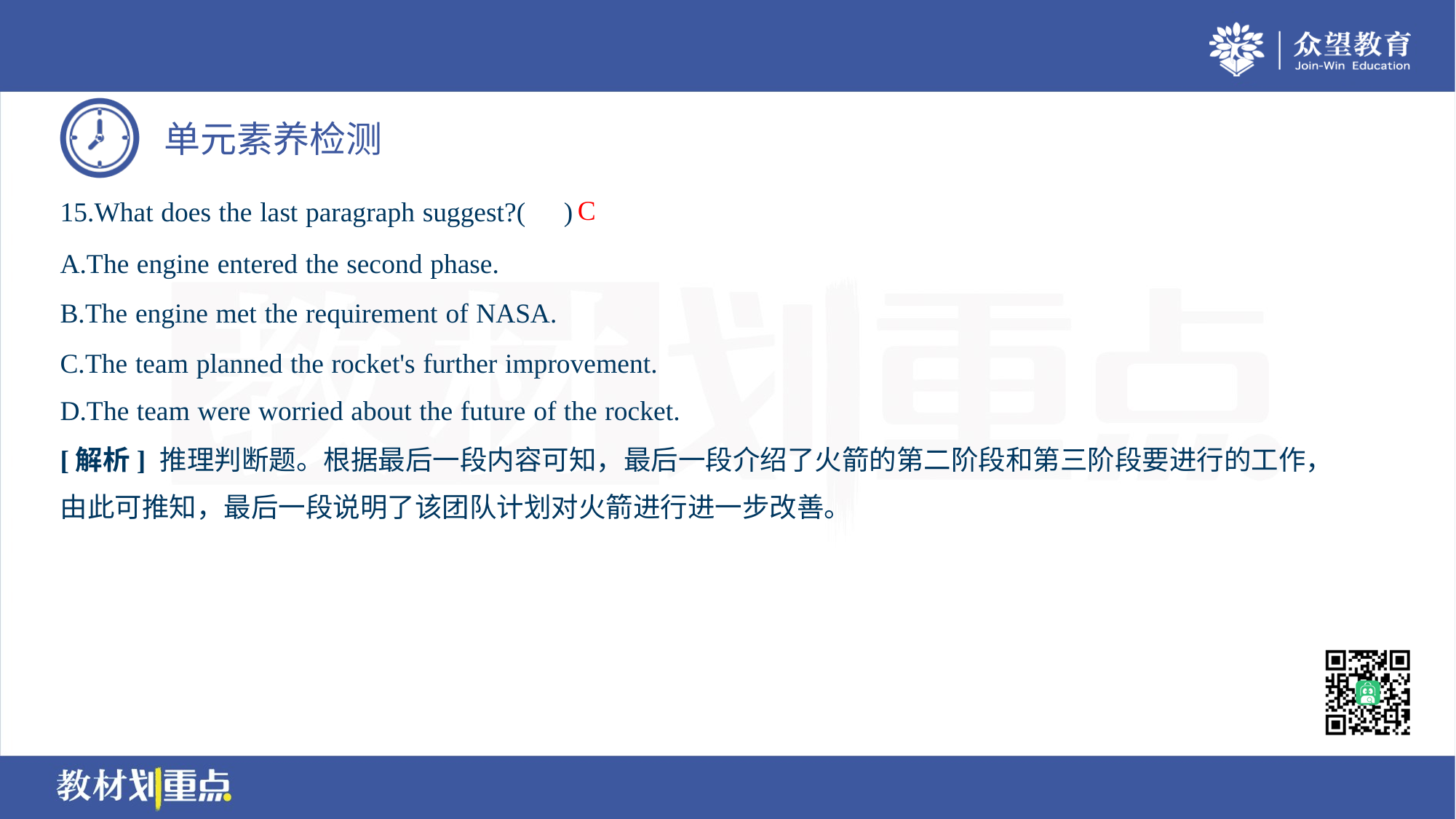

C
15.What does the last paragraph suggest?(     )
A.The engine entered the second phase.
B.The engine met the requirement of NASA.
C.The team planned the rocket's further improvement.
D.The team were worried about the future of the rocket.
[解析] 推理判断题。根据最后一段内容可知，最后一段介绍了火箭的第二阶段和第三阶段要进行的工作，
由此可推知，最后一段说明了该团队计划对火箭进行进一步改善。